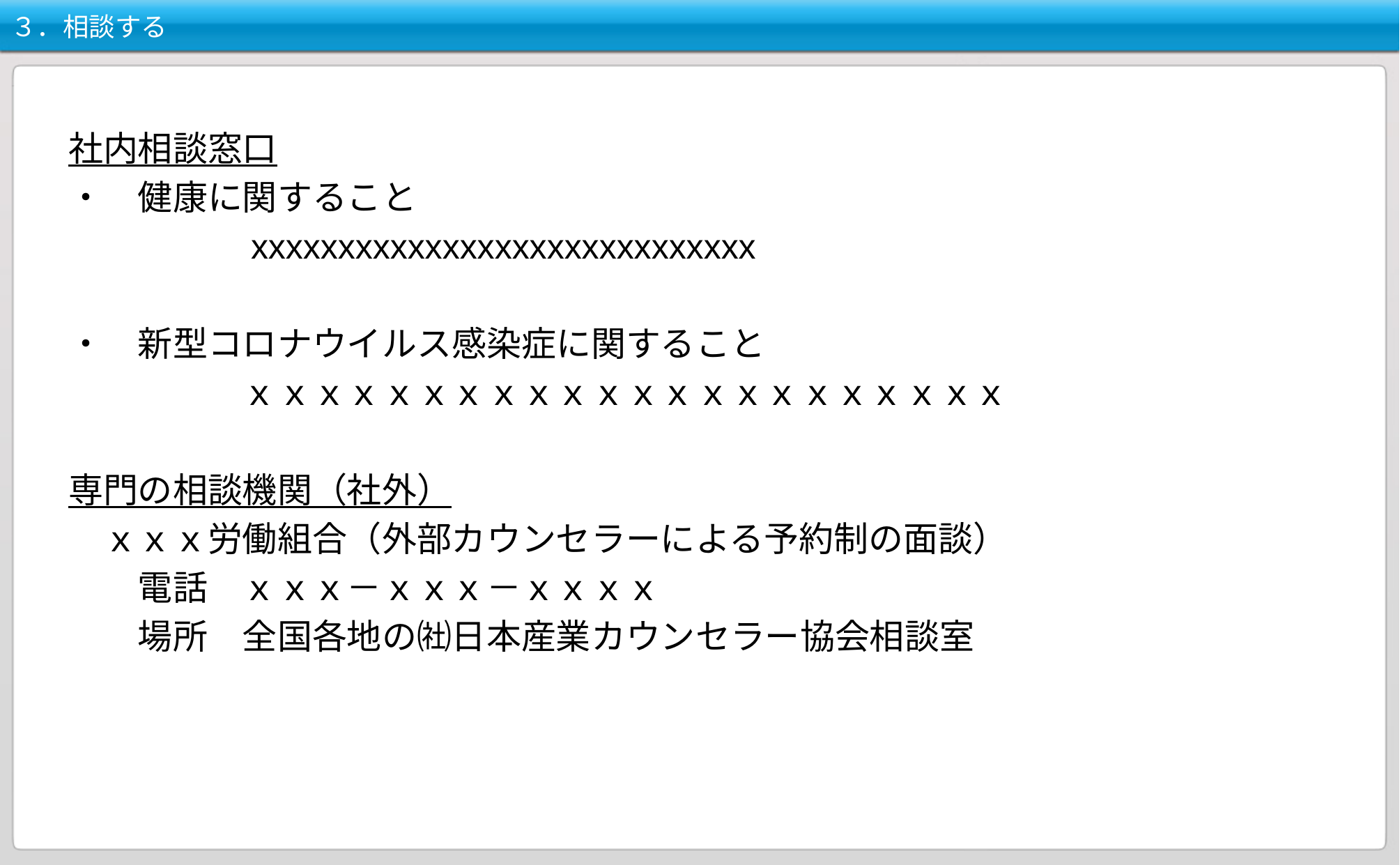

# ３．相談する
社内相談窓口
・　健康に関すること
　　　　　xxxxxxxxxxxxxxxxxxxxxxxxxxxxx

・　新型コロナウイルス感染症に関すること
　　　　　ｘｘｘｘｘｘｘｘｘｘｘｘｘｘｘｘｘｘｘｘｘｘ

専門の相談機関（社外）
　ｘｘｘ労働組合（外部カウンセラーによる予約制の面談）
　　電話　ｘｘｘ－ｘｘｘ－ｘｘｘｘ
　　場所　全国各地の㈳日本産業カウンセラー協会相談室